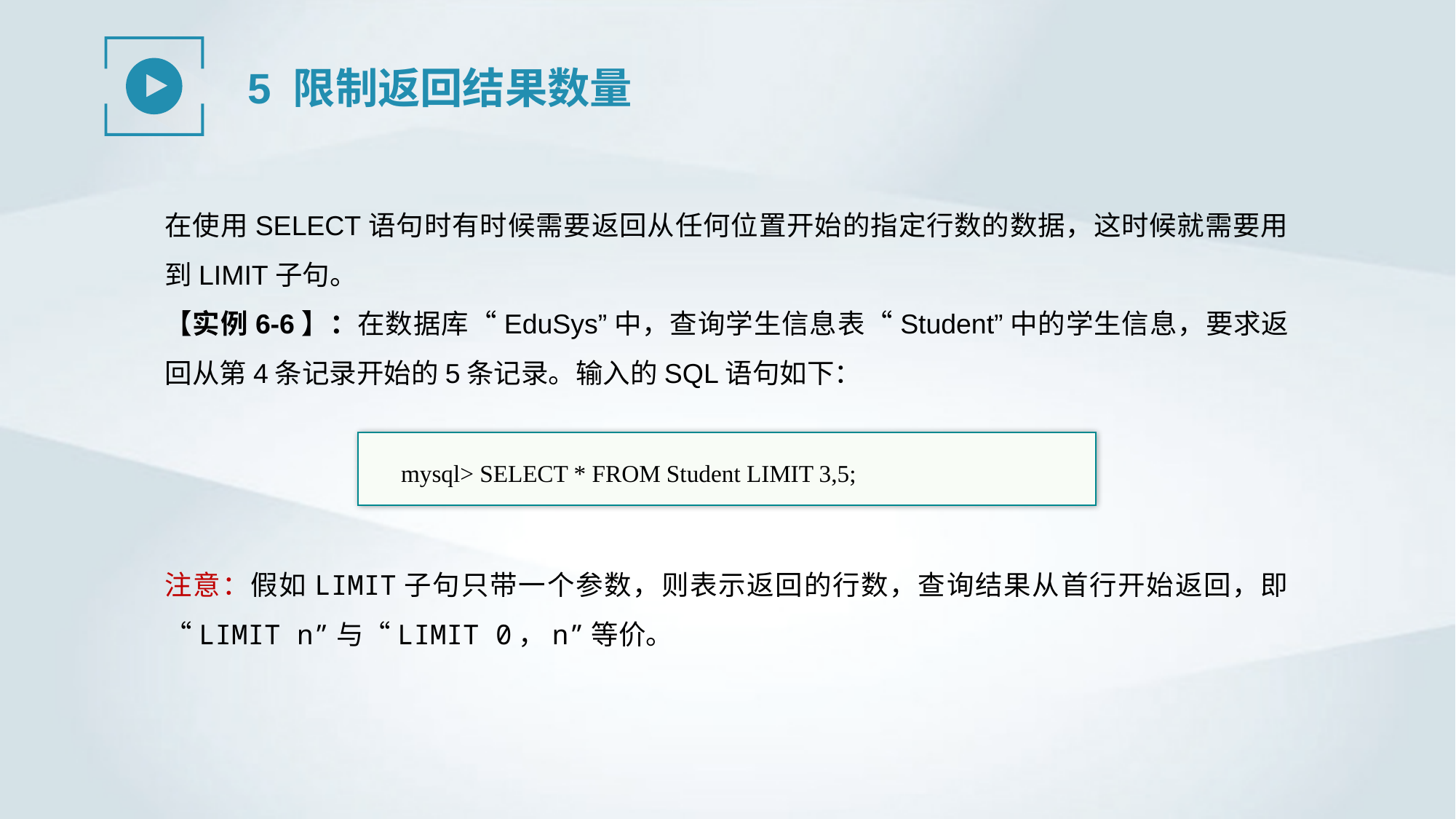

5 限制返回结果数量
在使用SELECT语句时有时候需要返回从任何位置开始的指定行数的数据，这时候就需要用到LIMIT子句。
【实例6-6】：在数据库“EduSys”中，查询学生信息表“Student”中的学生信息，要求返回从第4条记录开始的5条记录。输入的SQL语句如下：

mysql> SELECT * FROM Student LIMIT 3,5;
注意：假如LIMIT子句只带一个参数，则表示返回的行数，查询结果从首行开始返回，即“LIMIT n”与“LIMIT 0，n”等价。